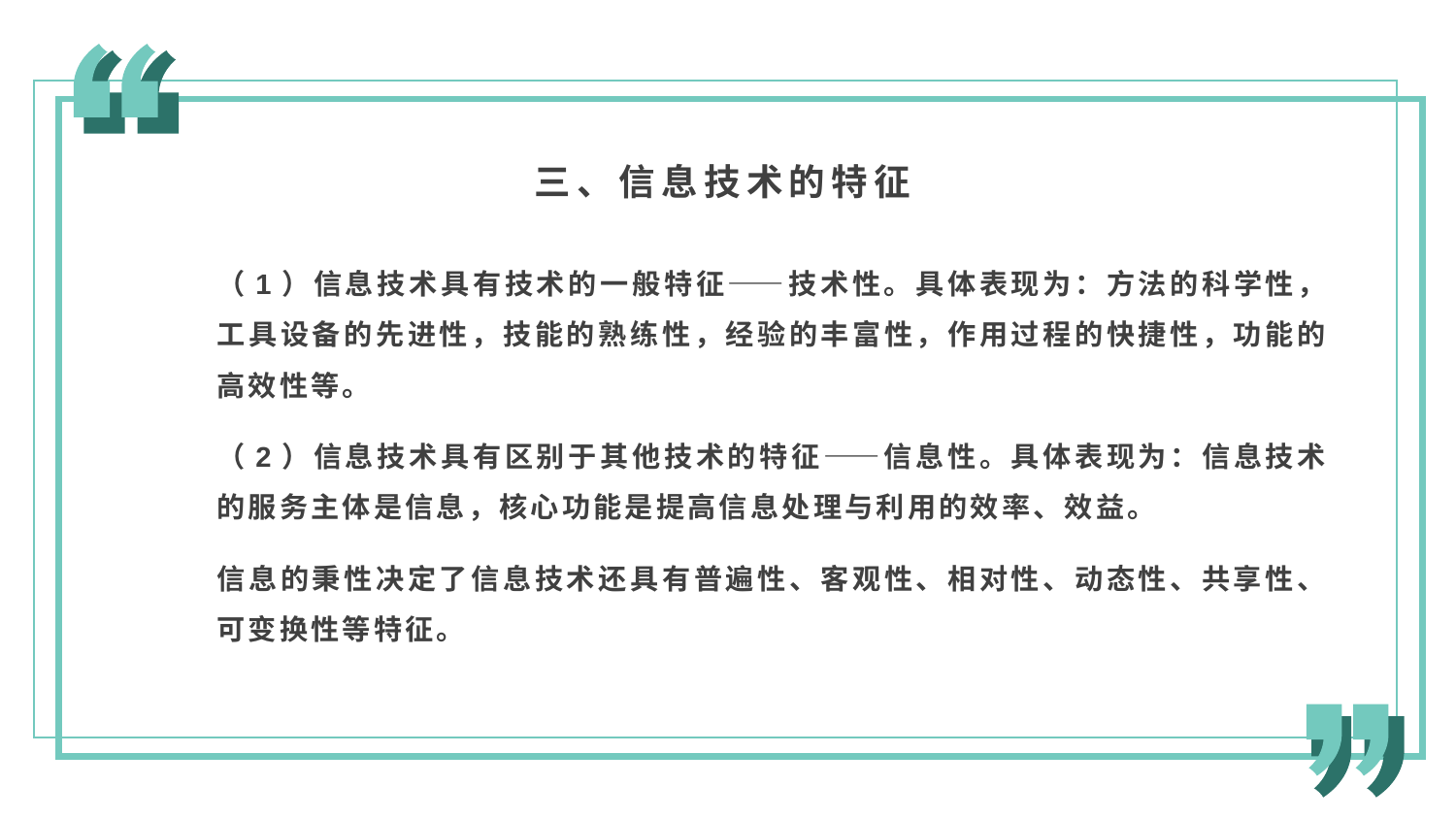

三、信息技术的特征
（1）信息技术具有技术的一般特征——技术性。具体表现为：方法的科学性，工具设备的先进性，技能的熟练性，经验的丰富性，作用过程的快捷性，功能的高效性等。
（2）信息技术具有区别于其他技术的特征——信息性。具体表现为：信息技术的服务主体是信息，核心功能是提高信息处理与利用的效率、效益。
信息的秉性决定了信息技术还具有普遍性、客观性、相对性、动态性、共享性、可变换性等特征。